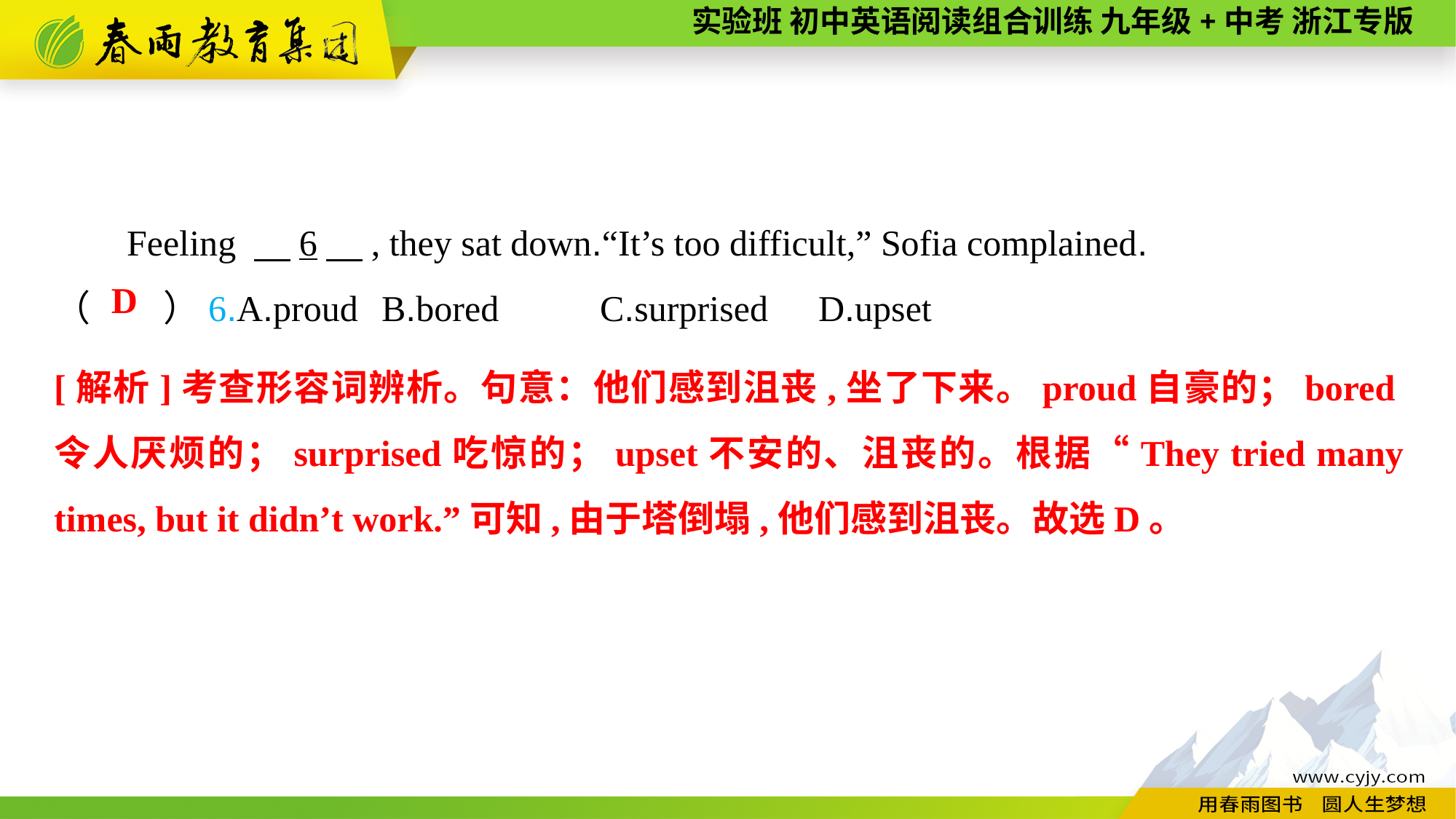

Feeling 　6　, they sat down.“It’s too difficult,” Sofia complained.
（　　）6.A.proud	B.bored	C.surprised	D.upset
D
[解析]考查形容词辨析。句意：他们感到沮丧,坐了下来。proud自豪的；bored令人厌烦的；surprised吃惊的；upset不安的、沮丧的。根据“They tried many times, but it didn’t work.”可知,由于塔倒塌,他们感到沮丧。故选D。